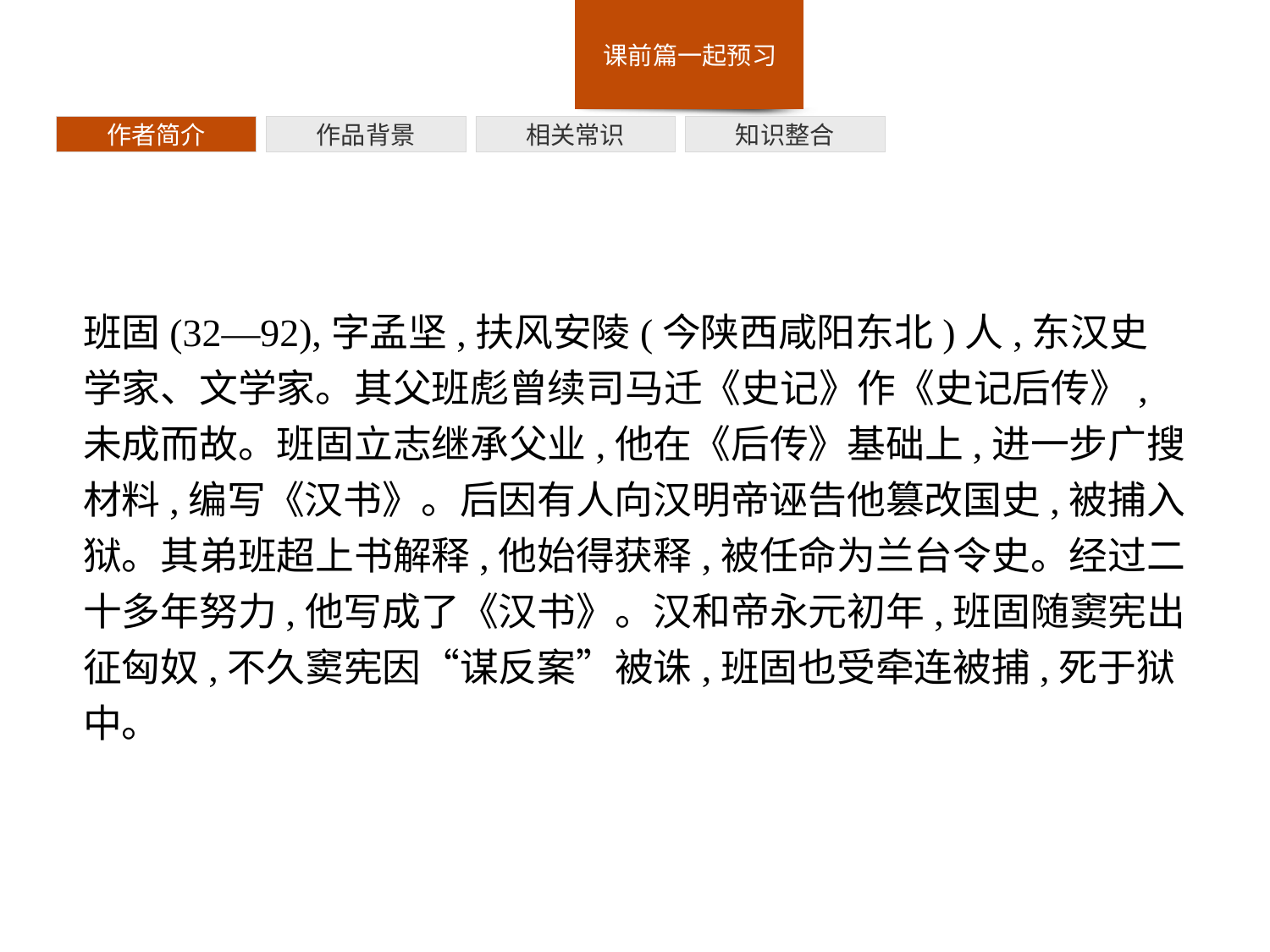

作者简介
作品背景
相关常识
知识整合
班固(32—92),字孟坚,扶风安陵(今陕西咸阳东北)人,东汉史学家、文学家。其父班彪曾续司马迁《史记》作《史记后传》,未成而故。班固立志继承父业,他在《后传》基础上,进一步广搜材料,编写《汉书》。后因有人向汉明帝诬告他篡改国史,被捕入狱。其弟班超上书解释,他始得获释,被任命为兰台令史。经过二十多年努力,他写成了《汉书》。汉和帝永元初年,班固随窦宪出征匈奴,不久窦宪因“谋反案”被诛,班固也受牵连被捕,死于狱中。